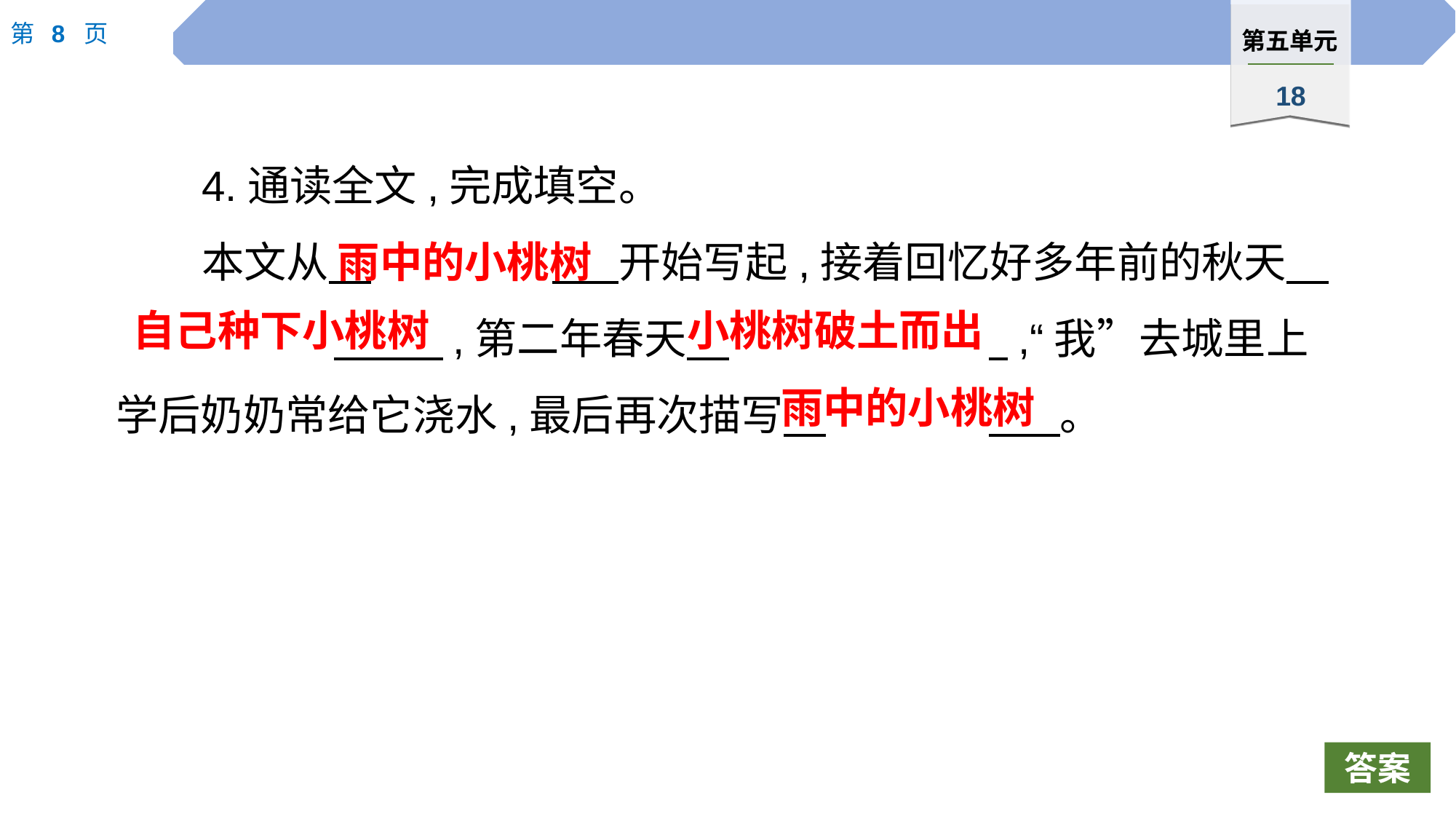

4.通读全文,完成填空。
本文从　		       开始写起,接着回忆好多年前的秋天　		       　,第二年春天　			  ,“我”去城里上学后奶奶常给它浇水,最后再次描写　		   　。
雨中的小桃树
自己种下小桃树
小桃树破土而出
雨中的小桃树
答案